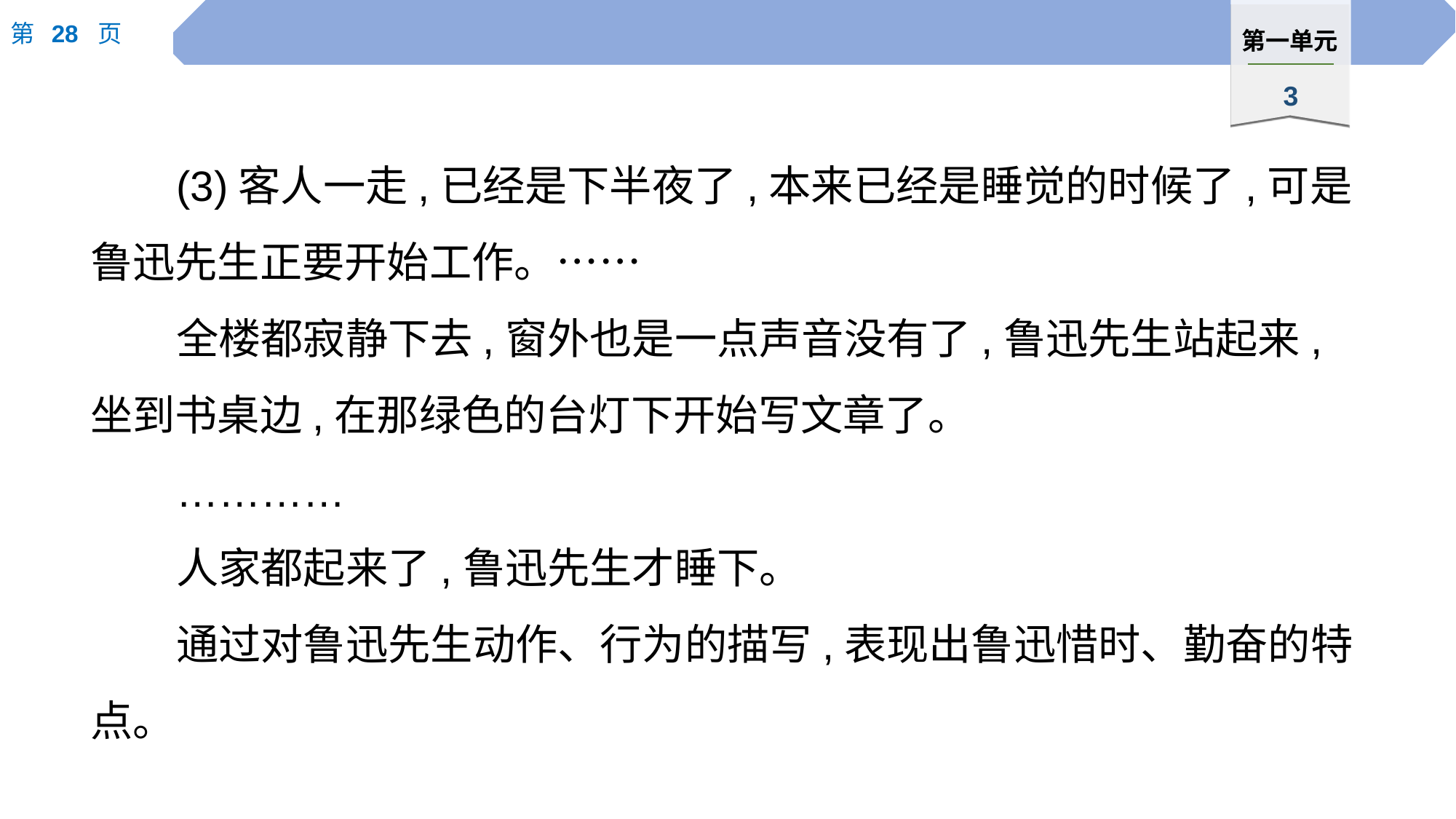

(3)客人一走,已经是下半夜了,本来已经是睡觉的时候了,可是鲁迅先生正要开始工作。……
全楼都寂静下去,窗外也是一点声音没有了,鲁迅先生站起来,坐到书桌边,在那绿色的台灯下开始写文章了。
…………
人家都起来了,鲁迅先生才睡下。
通过对鲁迅先生动作、行为的描写,表现出鲁迅惜时、勤奋的特点。